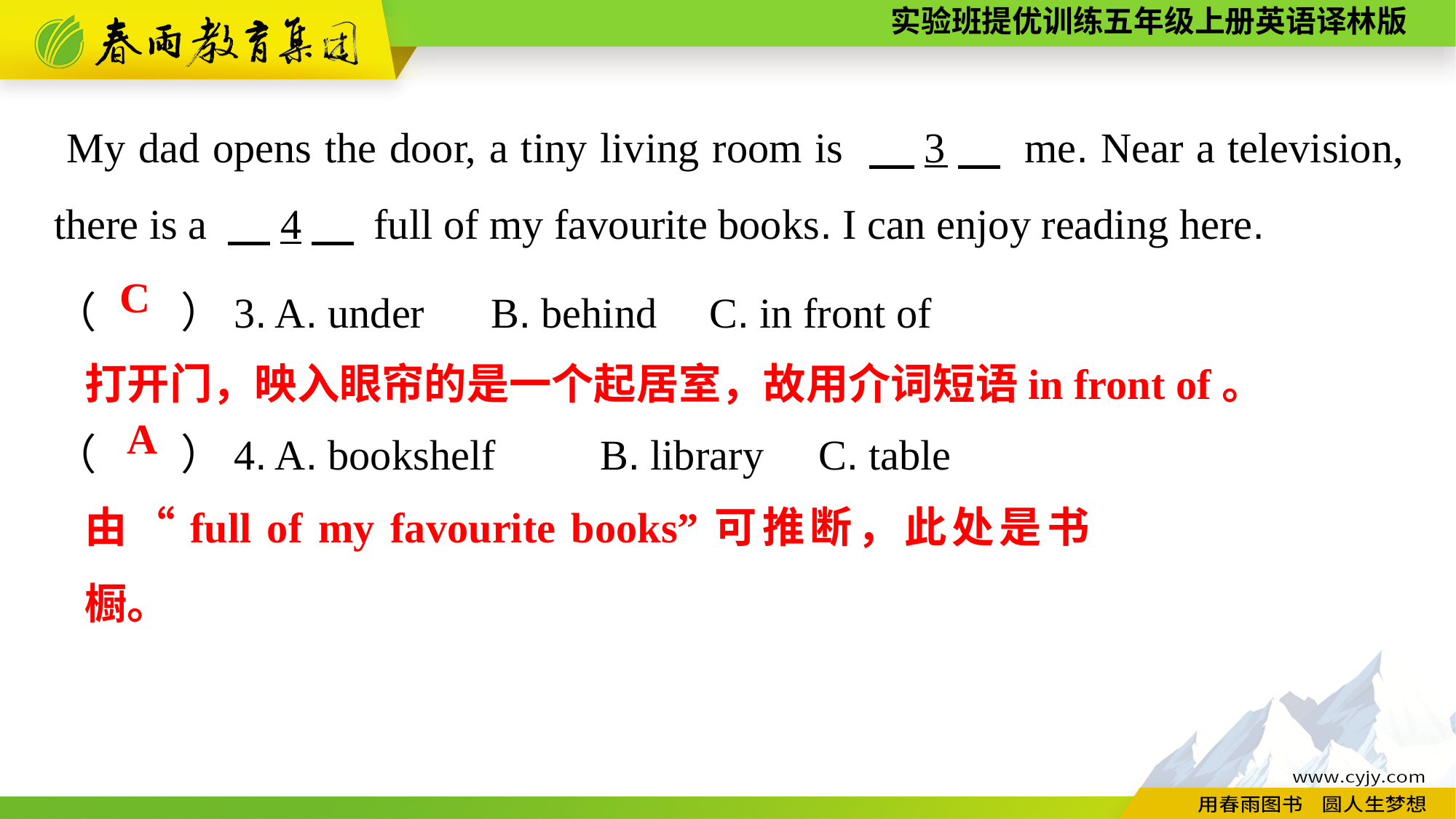

My dad opens the door, a tiny living room is 　3　 me. Near a television, there is a 　4　 full of my favourite books. I can enjoy reading here.
（　　）3. A. under	B. behind	C. in front of

（　　）4. A. bookshelf	B. library	C. table

C
打开门，映入眼帘的是一个起居室，故用介词短语in front of。
A
由“full of my favourite books”可推断，此处是书橱。